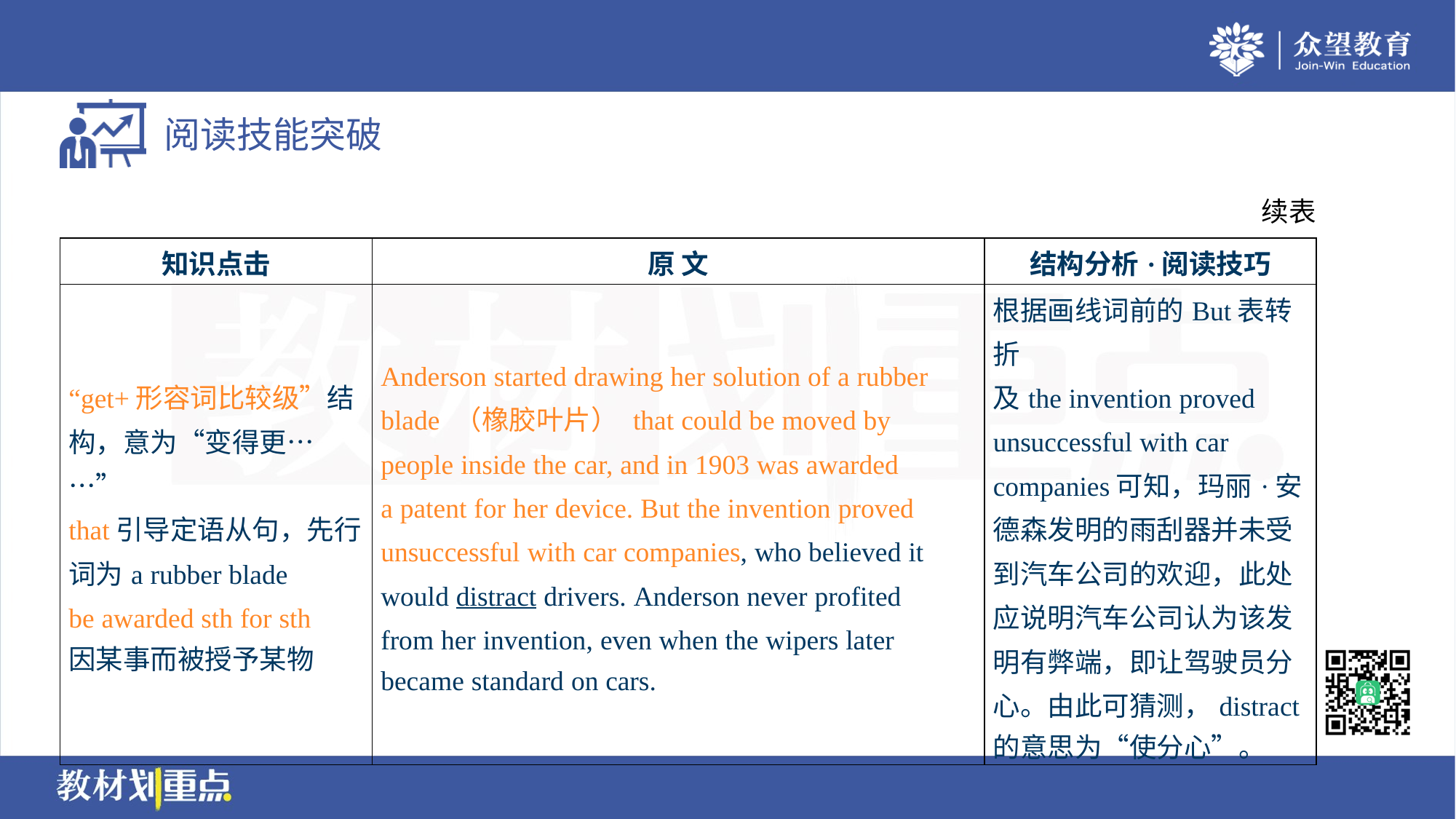

续表
| 知识点击 | 原 文 | 结构分析·阅读技巧 |
| --- | --- | --- |
| “get+形容词比较级”结 构，意为“变得更……” that引导定语从句，先行 词为a rubber blade be awarded sth for sth 因某事而被授予某物 | Anderson started drawing her solution of a rubber blade （橡胶叶片） that could be moved by people inside the car, and in 1903 was awarded a patent for her device. But the invention proved unsuccessful with car companies, who believed it would distract drivers. Anderson never profited from her invention, even when the wipers later became standard on cars. | 根据画线词前的But表转折 及the invention proved unsuccessful with car companies可知，玛丽·安 德森发明的雨刮器并未受 到汽车公司的欢迎，此处 应说明汽车公司认为该发 明有弊端，即让驾驶员分 心。由此可猜测，distract 的意思为“使分心”。 |